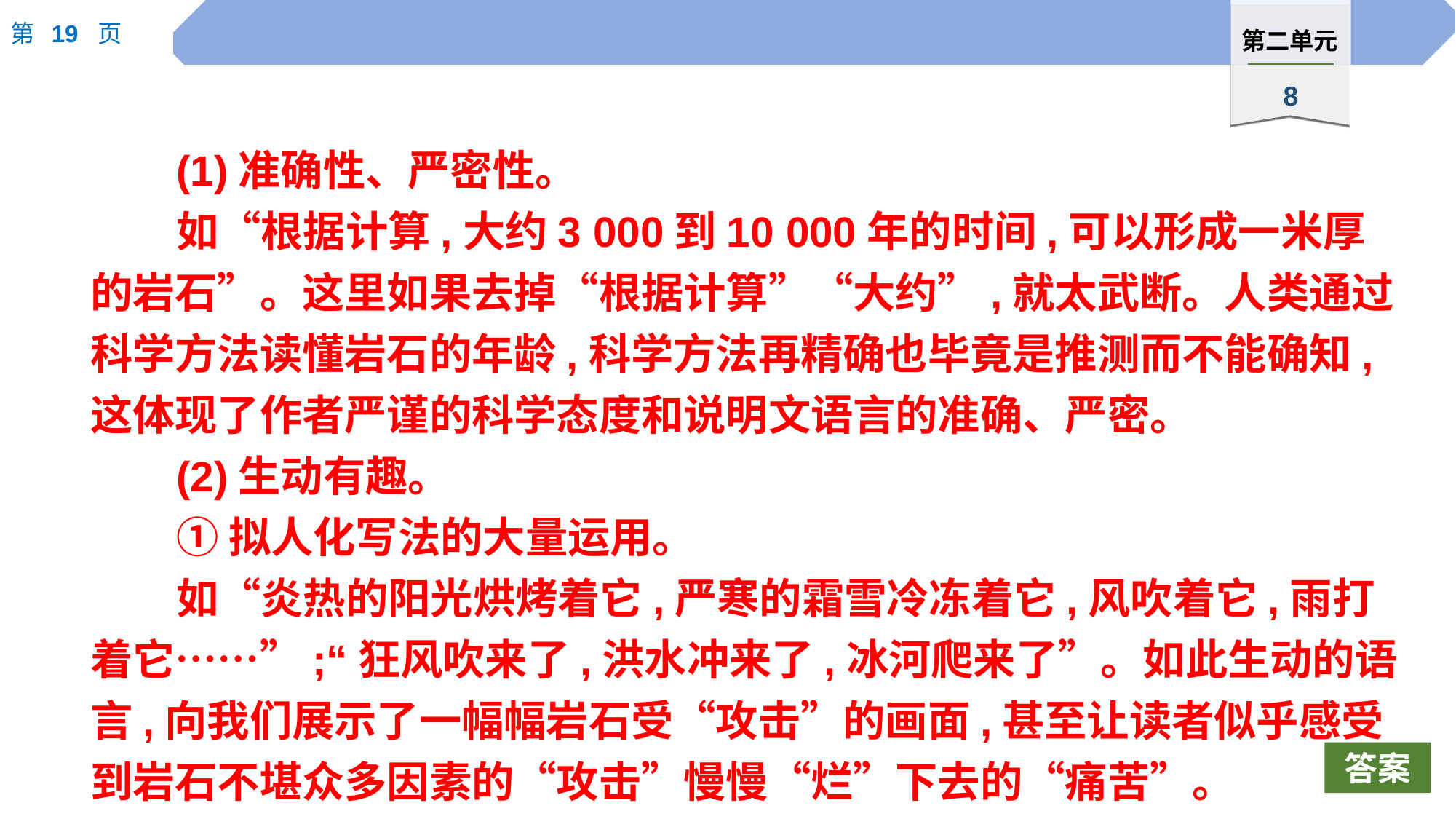

(1)准确性、严密性。
如“根据计算,大约3 000到10 000年的时间,可以形成一米厚的岩石”。这里如果去掉“根据计算”“大约”,就太武断。人类通过科学方法读懂岩石的年龄,科学方法再精确也毕竟是推测而不能确知,这体现了作者严谨的科学态度和说明文语言的准确、严密。
(2)生动有趣。
①拟人化写法的大量运用。
如“炎热的阳光烘烤着它,严寒的霜雪冷冻着它,风吹着它,雨打着它……”;“狂风吹来了,洪水冲来了,冰河爬来了”。如此生动的语言,向我们展示了一幅幅岩石受“攻击”的画面,甚至让读者似乎感受到岩石不堪众多因素的“攻击”慢慢“烂”下去的“痛苦”。
答案